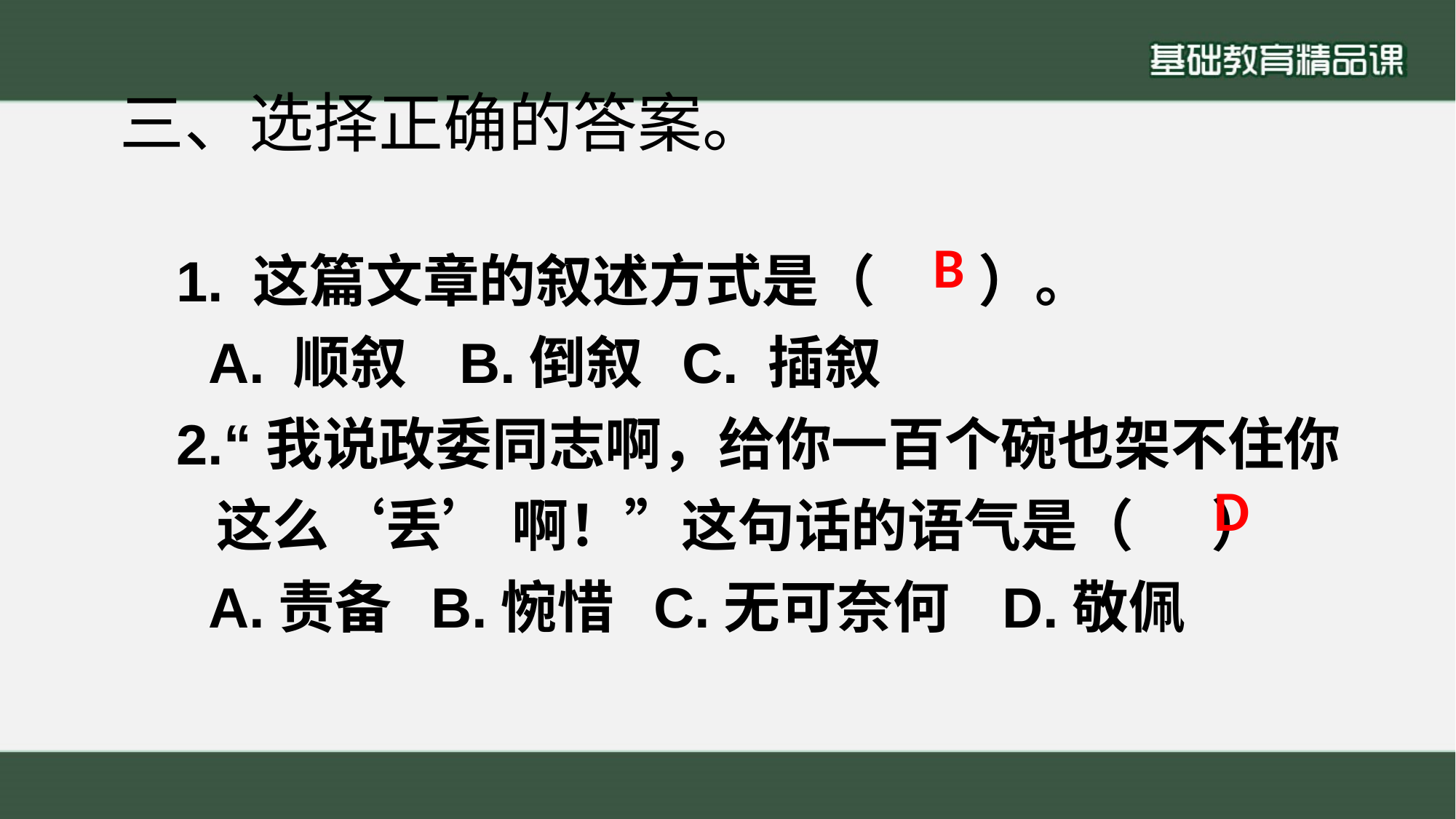

三、选择正确的答案。
1. 这篇文章的叙述方式是（        ）。
  A. 顺叙   B.倒叙  C. 插叙
2.“我说政委同志啊，给你一百个碗也架不住你
  这么‘丢’ 啊！”这句话的语气是（      ）
  A.责备  B.惋惜  C.无可奈何   D.敬佩
B
D